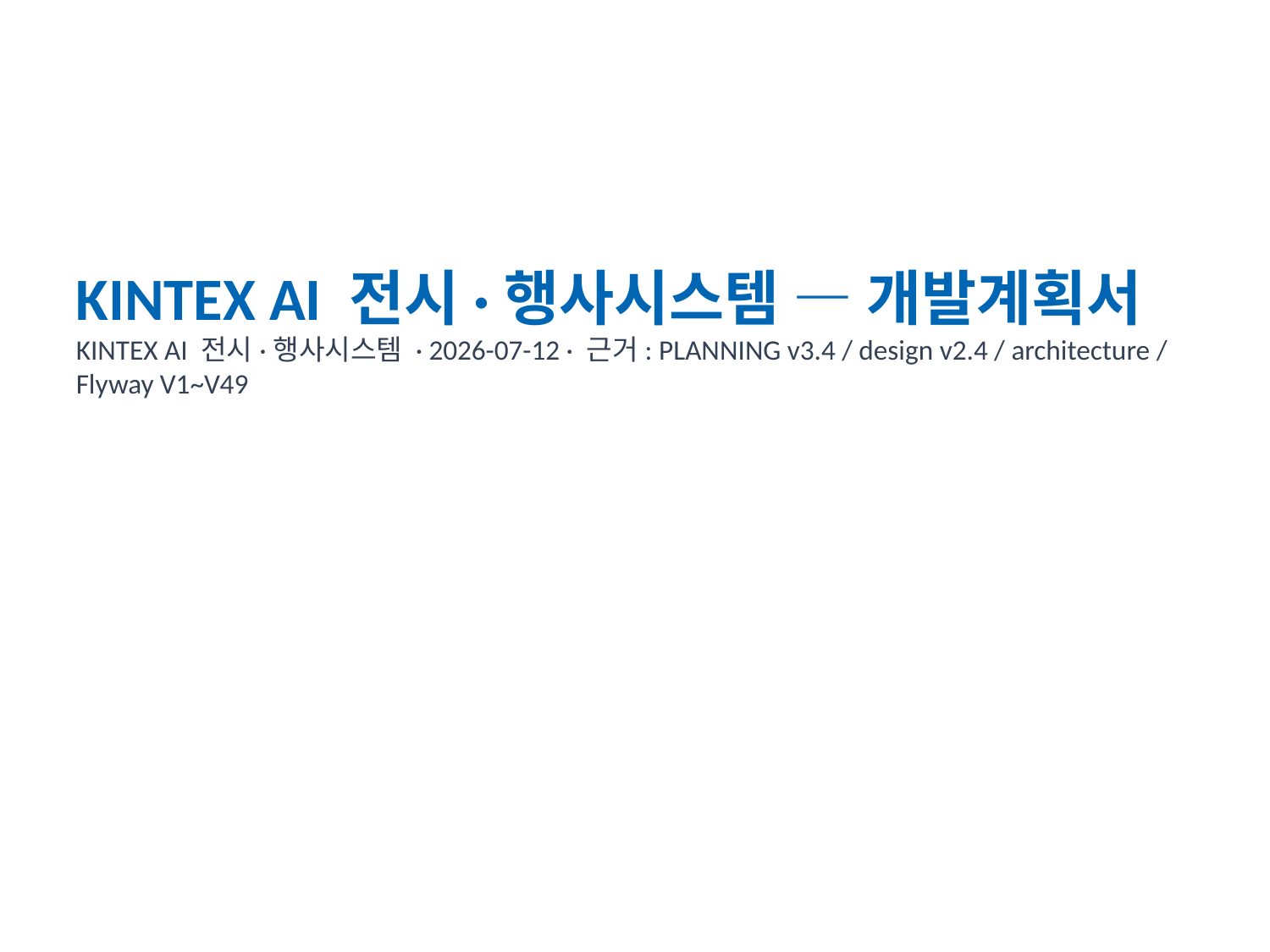

KINTEX AI 전시·행사시스템 — 개발계획서
KINTEX AI 전시·행사시스템 · 2026-07-12 · 근거: PLANNING v3.4 / design v2.4 / architecture / Flyway V1~V49